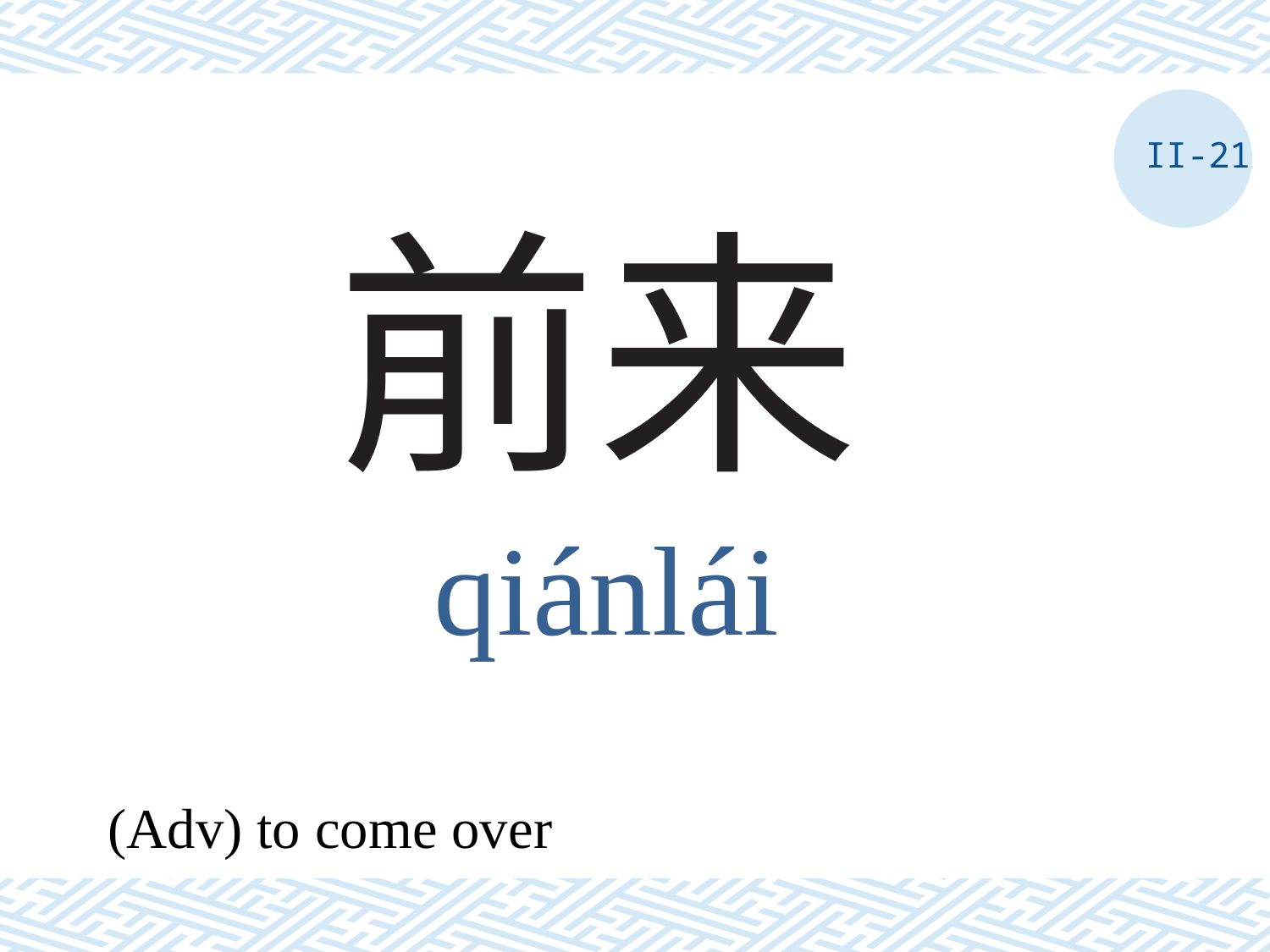

II-21

# 前来
qiánlái
(Adv) to come over